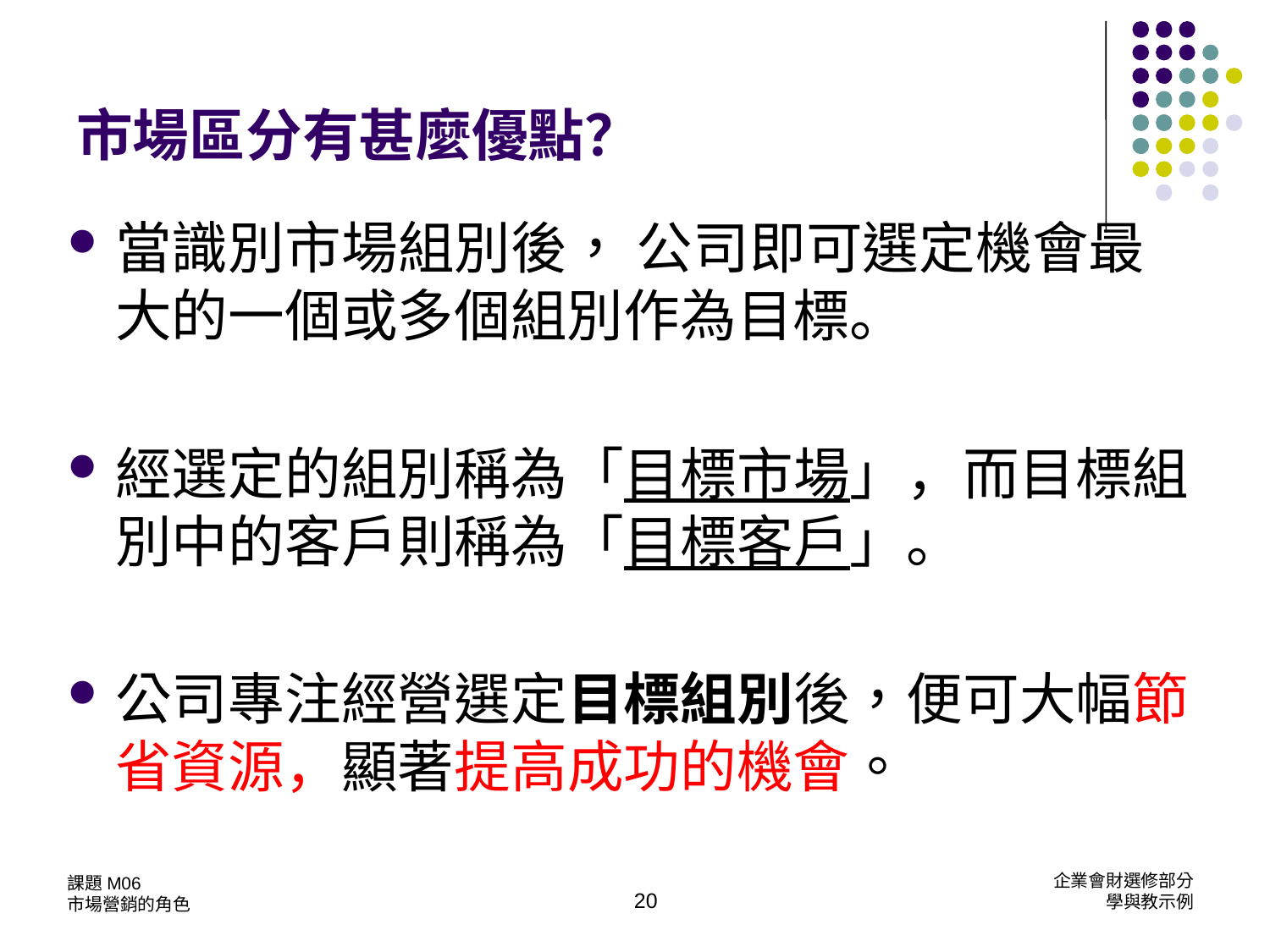

市場區分有甚麼優點？
當識別市場組別後， 公司即可選定機會最大的一個或多個組別作為目標。

經選定的組別稱為「目標市場」，而目標組別中的客戶則稱為「目標客戶」。

公司專注經營選定目標組別後，便可大幅節省資源，顯著提高成功的機會。

20
課題M06
市場營銷的角色